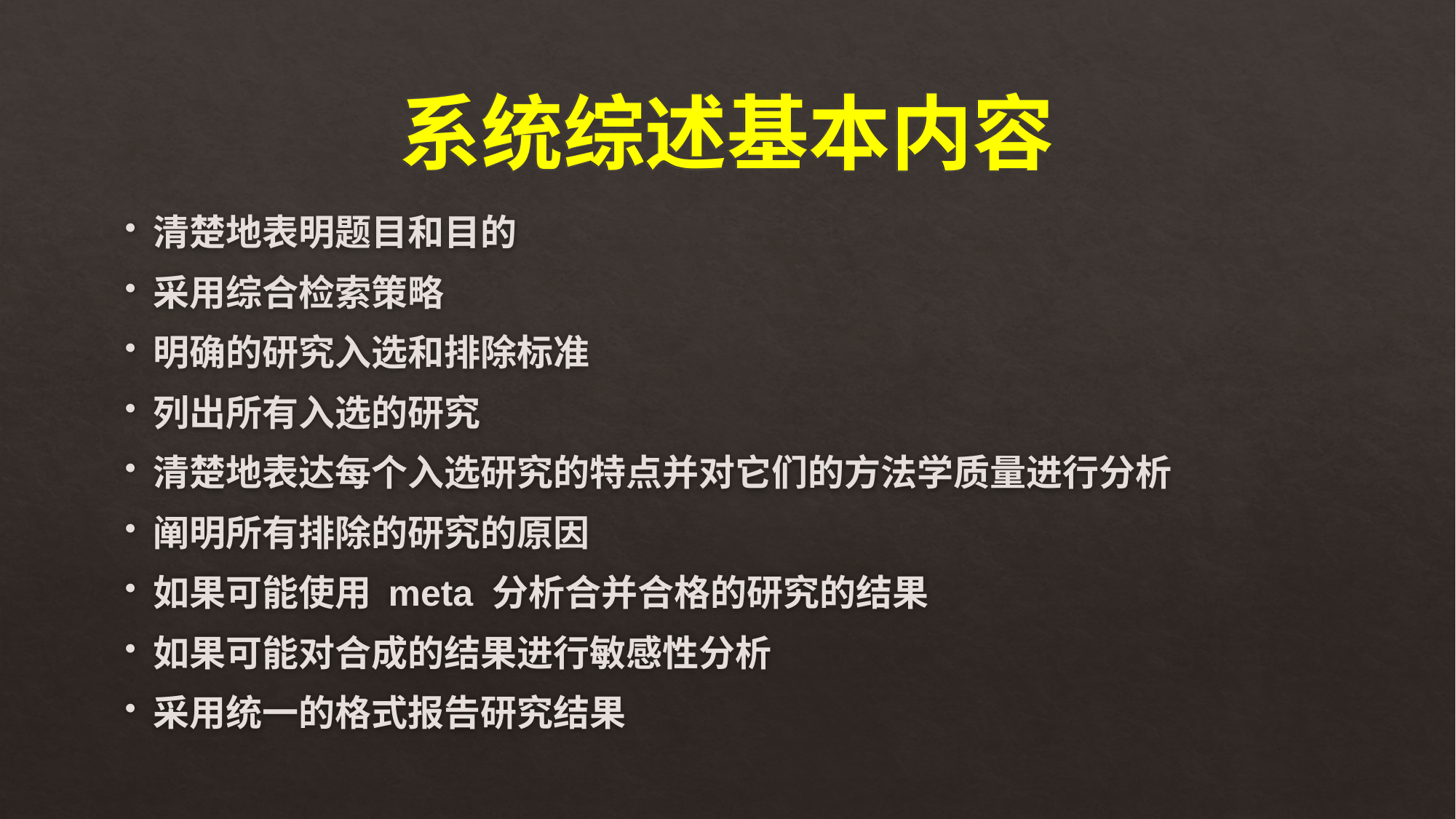

# 系统综述基本内容
清楚地表明题目和目的
采用综合检索策略
明确的研究入选和排除标准
列出所有入选的研究
清楚地表达每个入选研究的特点并对它们的方法学质量进行分析
阐明所有排除的研究的原因
如果可能使用 meta 分析合并合格的研究的结果
如果可能对合成的结果进行敏感性分析
采用统一的格式报告研究结果